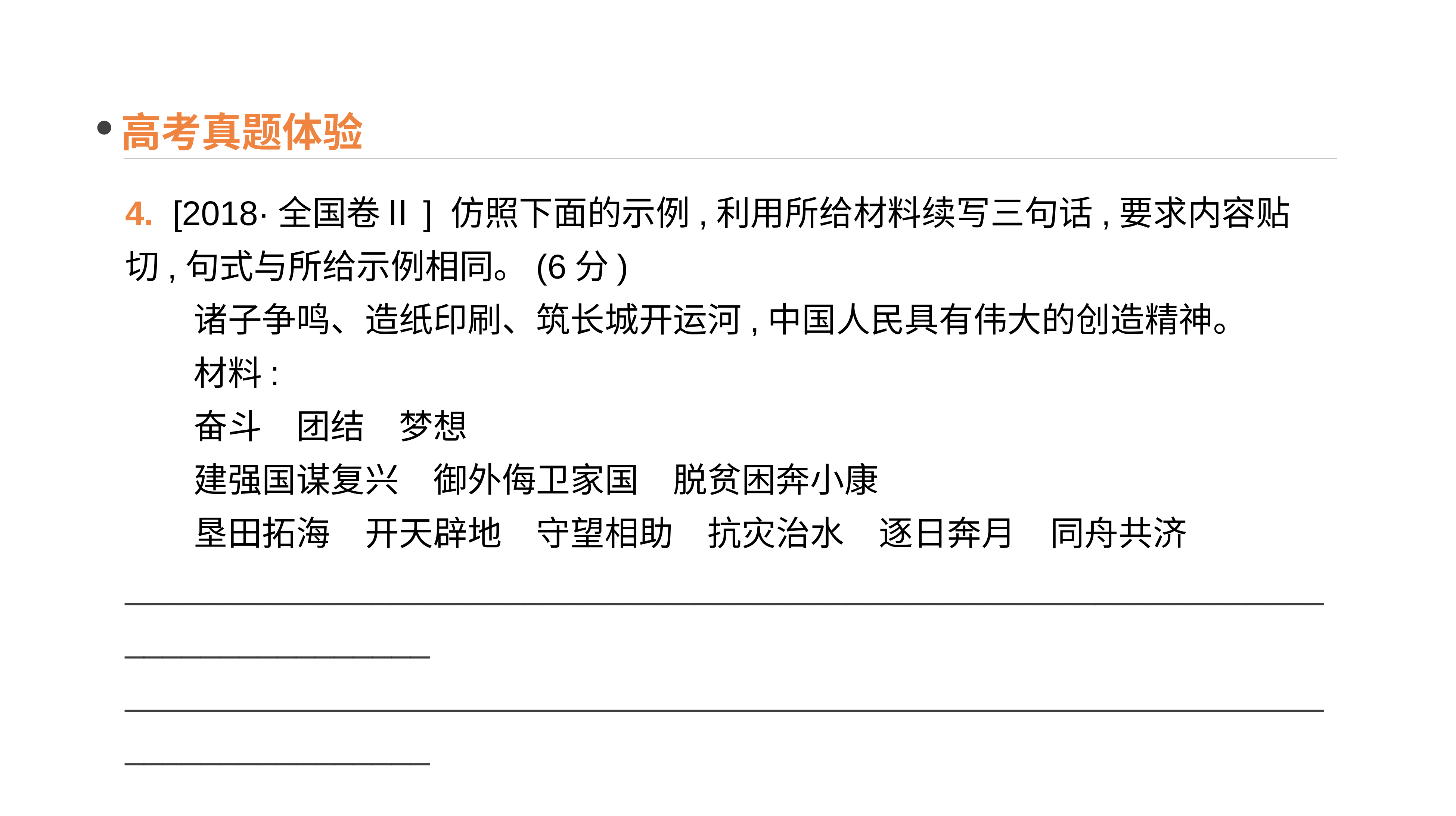

高考真题体验

4.  [2018·全国卷Ⅱ] 仿照下面的示例,利用所给材料续写三句话,要求内容贴切,句式与所给示例相同。(6分)
　　诸子争鸣、造纸印刷、筑长城开运河,中国人民具有伟大的创造精神。
　　材料:
　　奋斗　团结　梦想
　　建强国谋复兴　御外侮卫家国　脱贫困奔小康
　　垦田拓海　开天辟地　守望相助　抗灾治水　逐日奔月　同舟共济
_______________________________________________________________________________
_______________________________________________________________________________